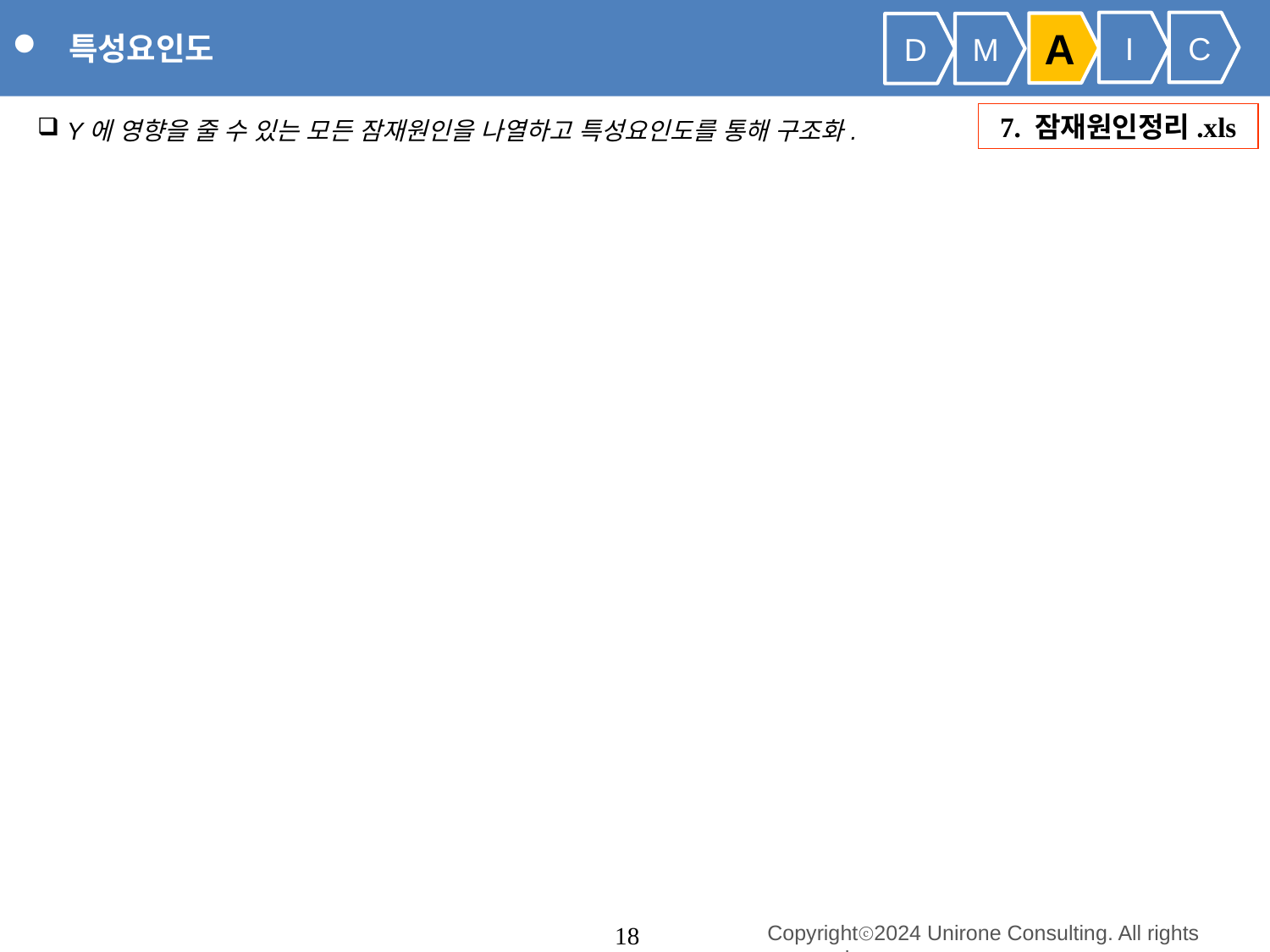

특성요인도
I
C
A
D
M
 Y에 영향을 줄 수 있는 모든 잠재원인을 나열하고 특성요인도를 통해 구조화.
7. 잠재원인정리.xls